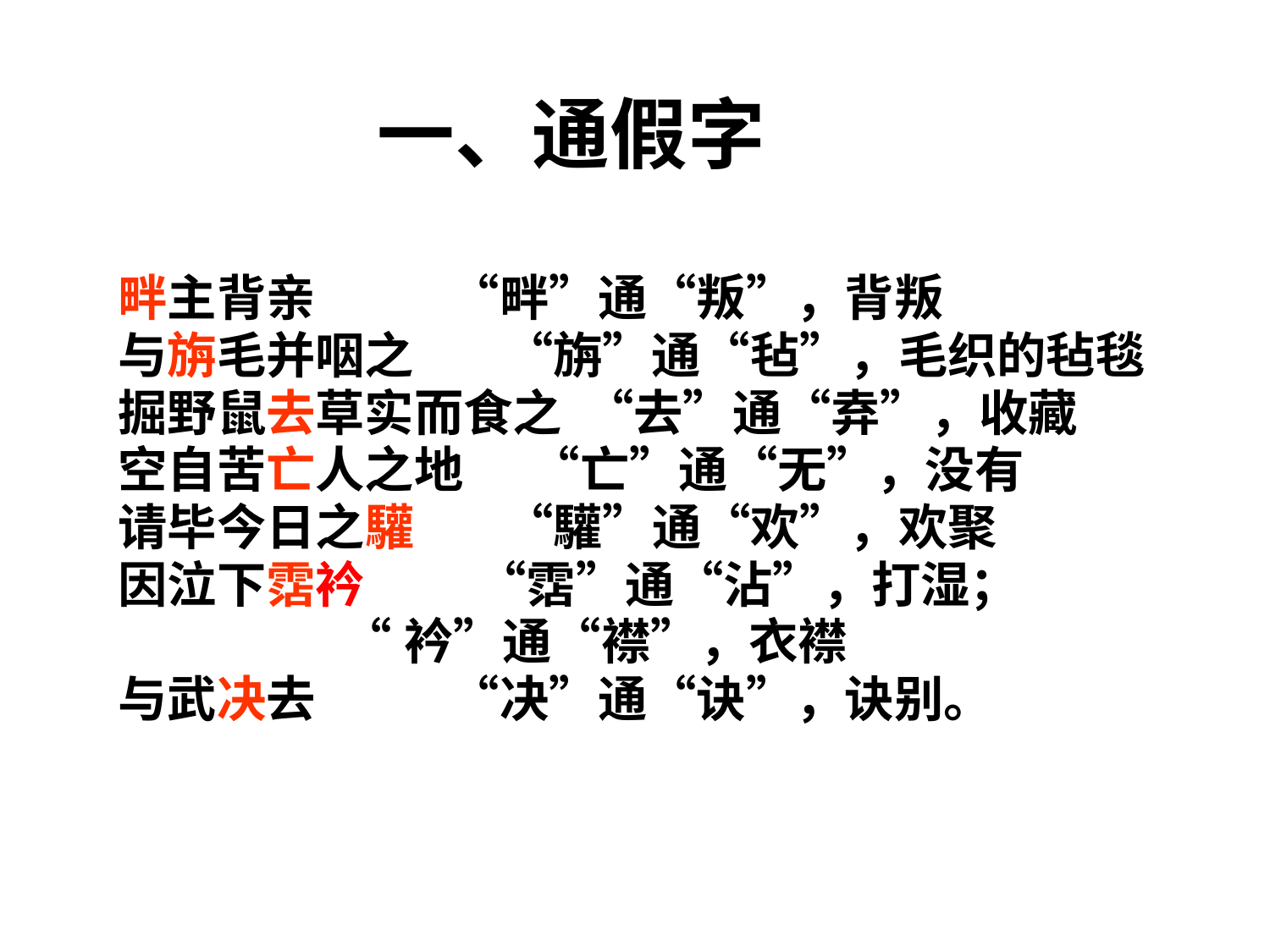

# 一、通假字

畔主背亲            “畔”通“叛”，背叛
与旃毛并咽之        “旃”通“毡”，毛织的毡毯
掘野鼠去草实而食之  “去”通“弆”，收藏
空自苦亡人之地      “亡”通“无”，没有
请毕今日之驩        “驩”通“欢”，欢聚
因泣下霑衿          “霑”通“沾”，打湿；
                    “衿”通“襟”，衣襟
与武决去            “决”通“诀”，诀别。